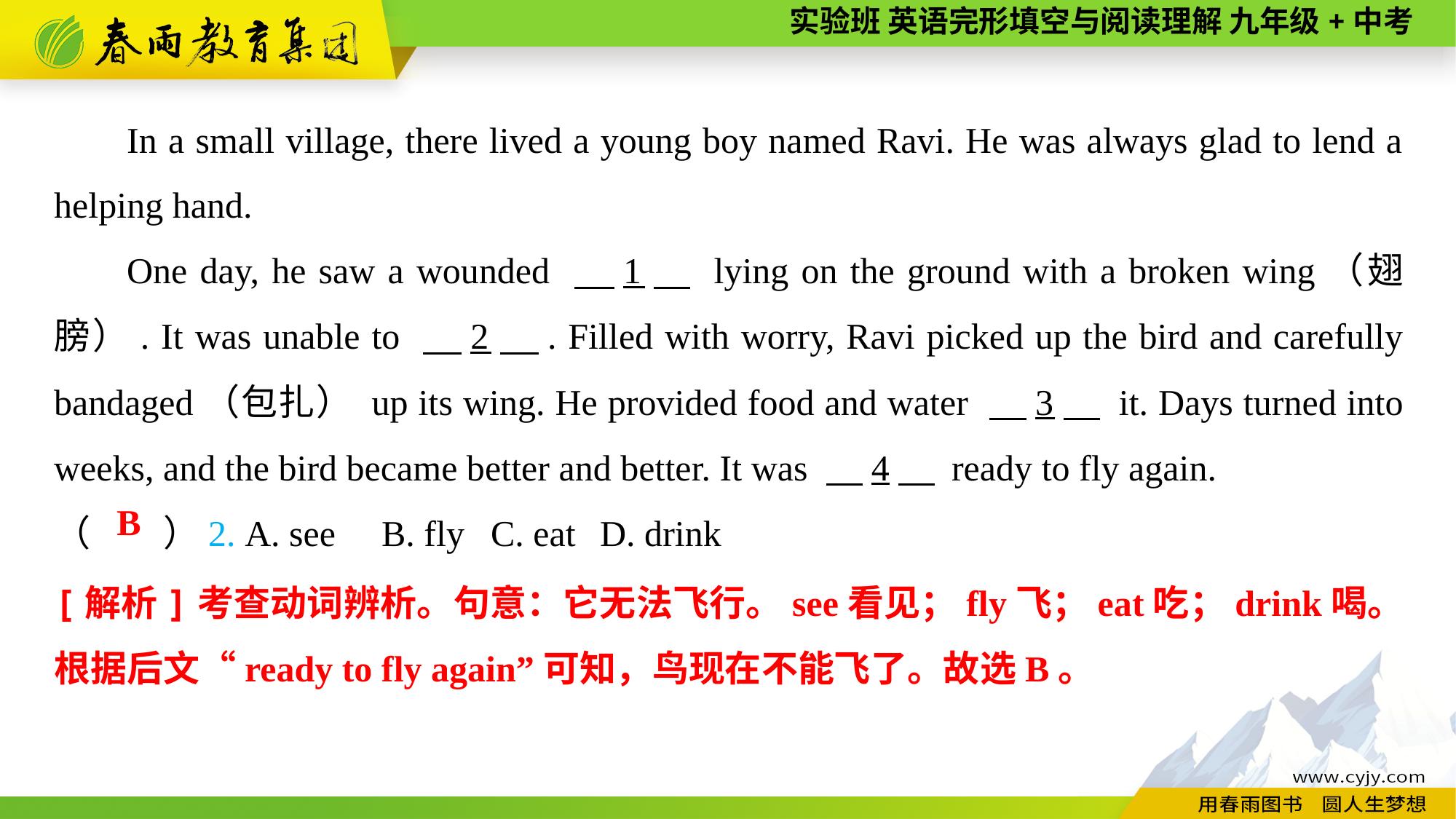

In a small village, there lived a young boy named Ravi. He was always glad to lend a helping hand.
One day, he saw a wounded 　1　 lying on the ground with a broken wing（翅膀）. It was unable to 　2　. Filled with worry, Ravi picked up the bird and carefully bandaged（包扎） up its wing. He provided food and water 　3　 it. Days turned into weeks, and the bird became better and better. It was 　4　 ready to fly again.
（　　）2. A. see	B. fly	C. eat	D. drink
B
[解析]考查动词辨析。句意：它无法飞行。see看见；fly飞；eat吃；drink喝。根据后文“ready to fly again”可知，鸟现在不能飞了。故选B。